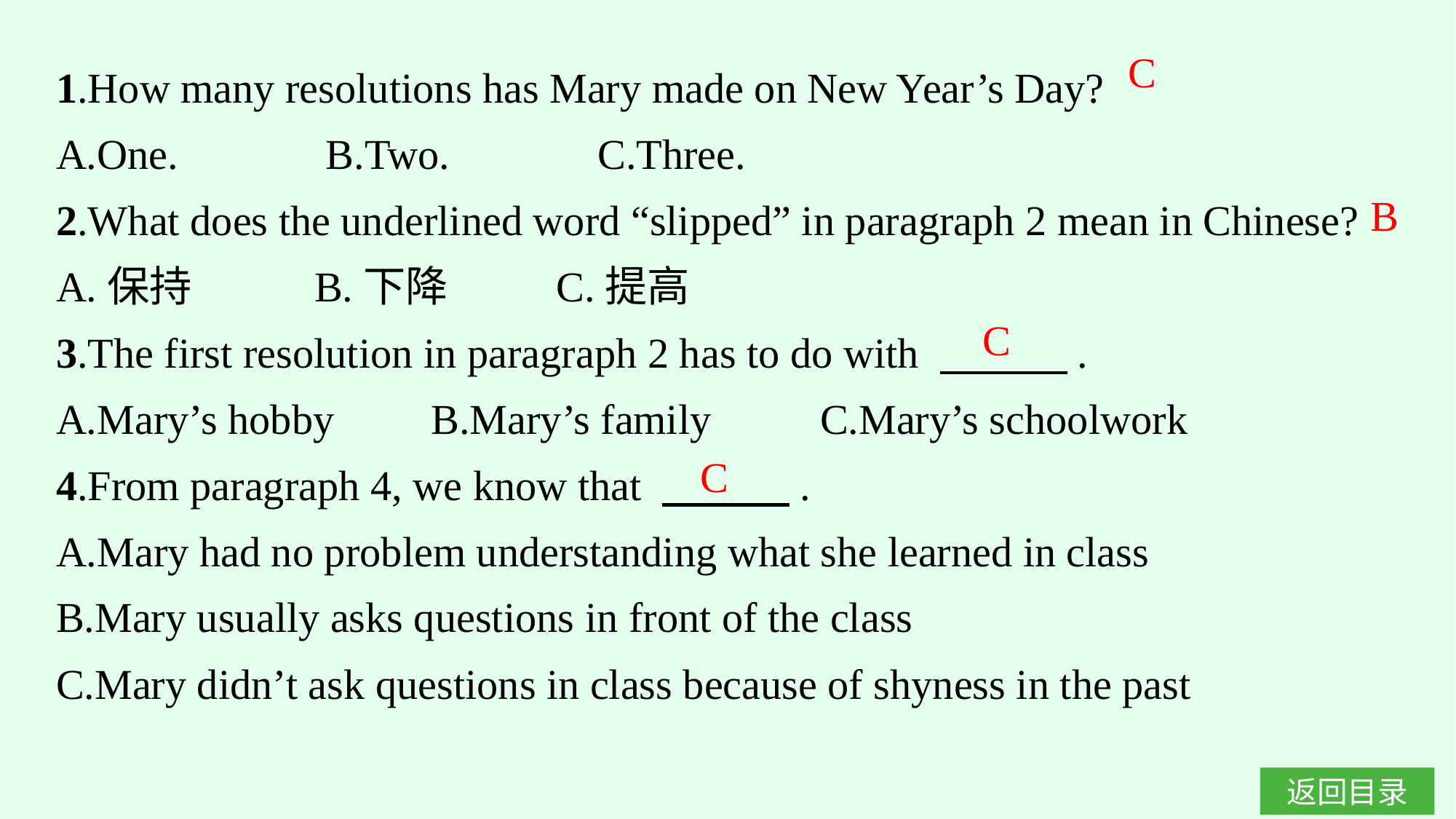

1.How many resolutions has Mary made on New Year’s Day?
A.One.　　　B.Two.　　　C.Three.
2.What does the underlined word “slipped” in paragraph 2 mean in Chinese?
A.保持		B.下降	C.提高
3.The first resolution in paragraph 2 has to do with 　　　.
A.Mary’s hobby	B.Mary’s family	C.Mary’s schoolwork
4.From paragraph 4, we know that 　　　.
A.Mary had no problem understanding what she learned in class
B.Mary usually asks questions in front of the class
C.Mary didn’t ask questions in class because of shyness in the past
C
B
C
C